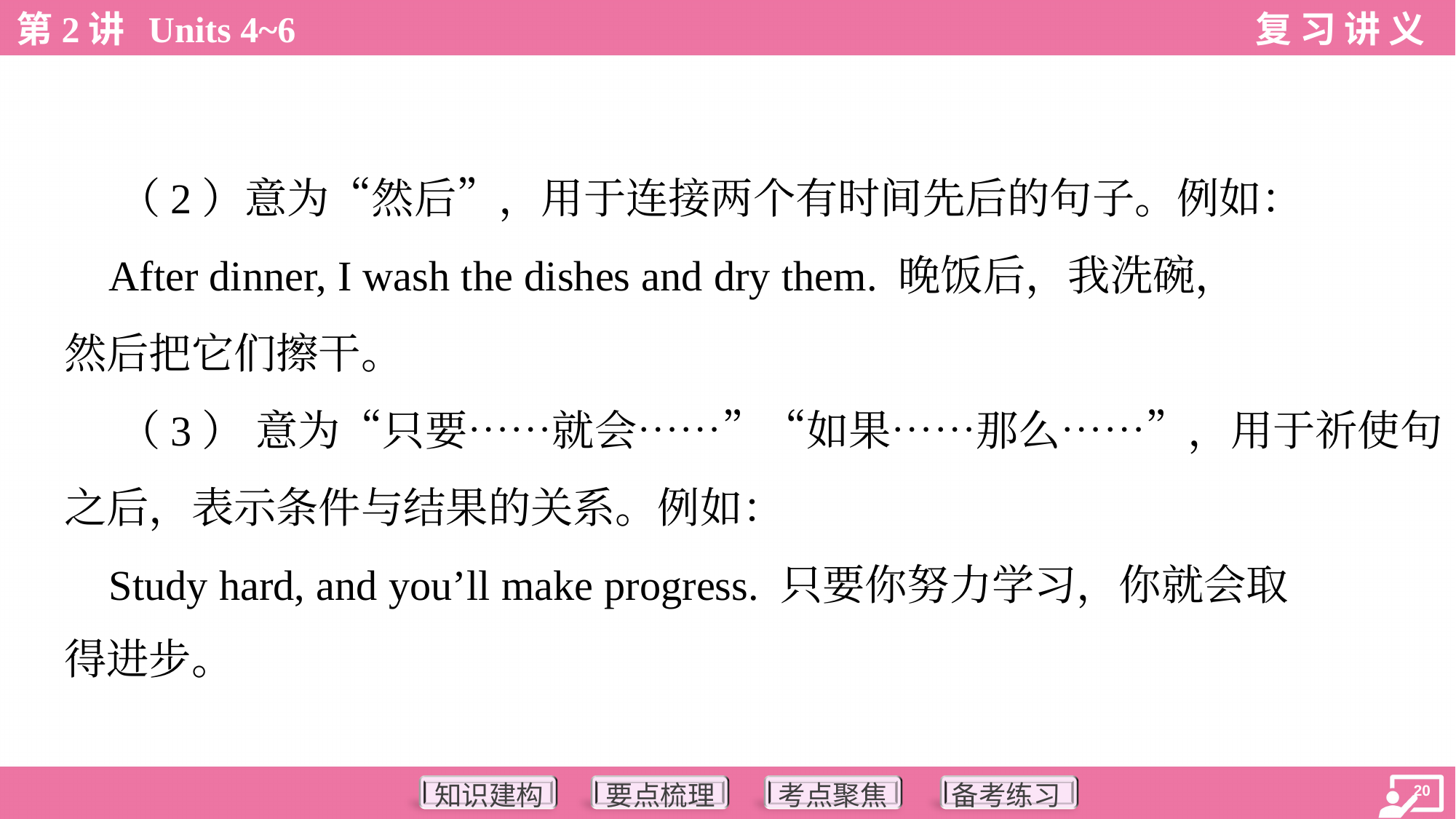

（2）意为“然后”，用于连接两个有时间先后的句子。例如：
    After dinner, I wash the dishes and dry them. 晚饭后，我洗碗，
然后把它们擦干。
    （3） 意为“只要……就会……”“如果……那么……”，用于祈使句
之后，表示条件与结果的关系。例如：
    Study hard, and you’ll make progress. 只要你努力学习，你就会取
得进步。